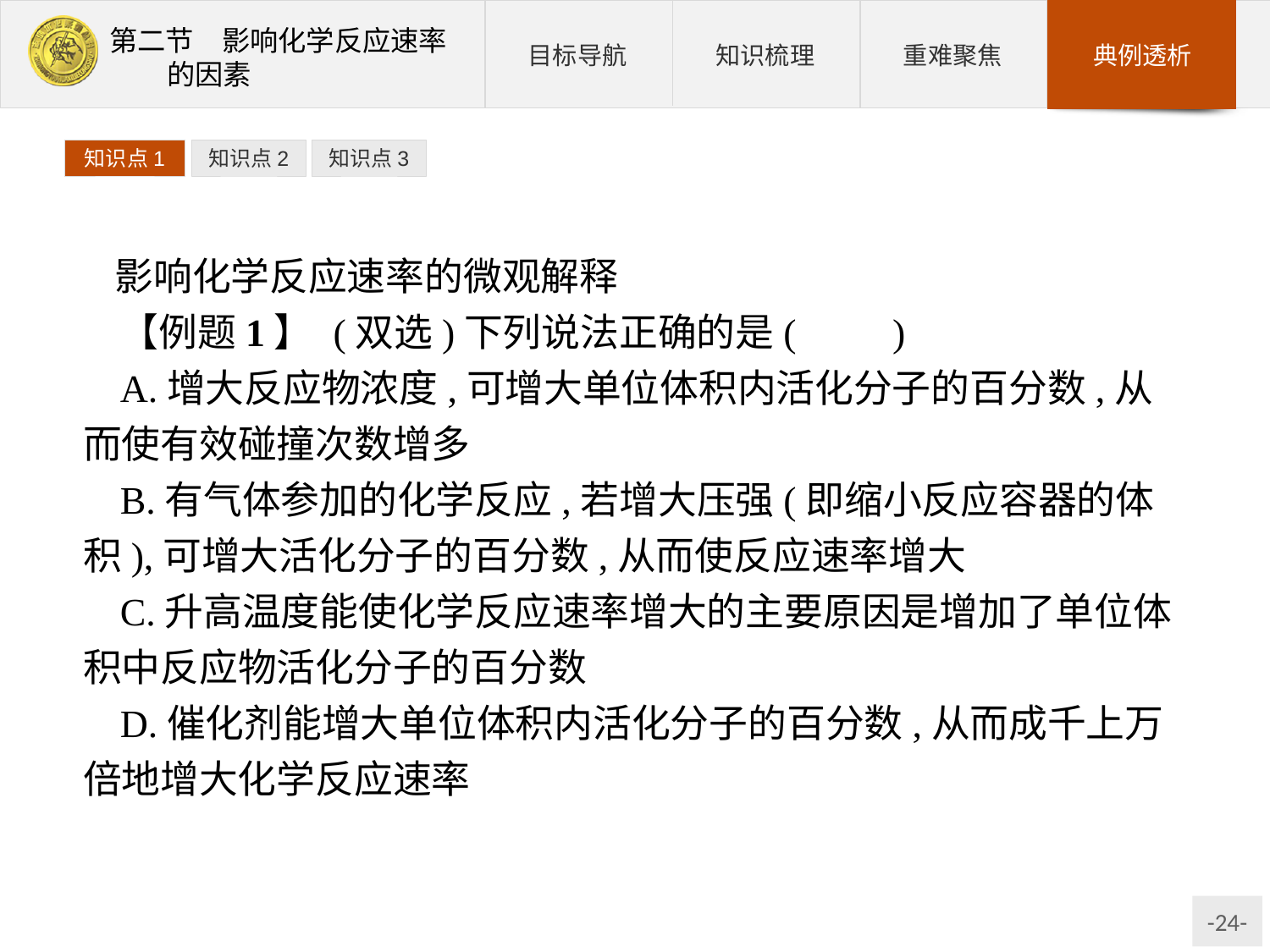

知识点1
知识点2
知识点3
影响化学反应速率的微观解释
【例题1】 (双选)下列说法正确的是(　　)
A.增大反应物浓度,可增大单位体积内活化分子的百分数,从而使有效碰撞次数增多
B.有气体参加的化学反应,若增大压强(即缩小反应容器的体积),可增大活化分子的百分数,从而使反应速率增大
C.升高温度能使化学反应速率增大的主要原因是增加了单位体积中反应物活化分子的百分数
D.催化剂能增大单位体积内活化分子的百分数,从而成千上万倍地增大化学反应速率